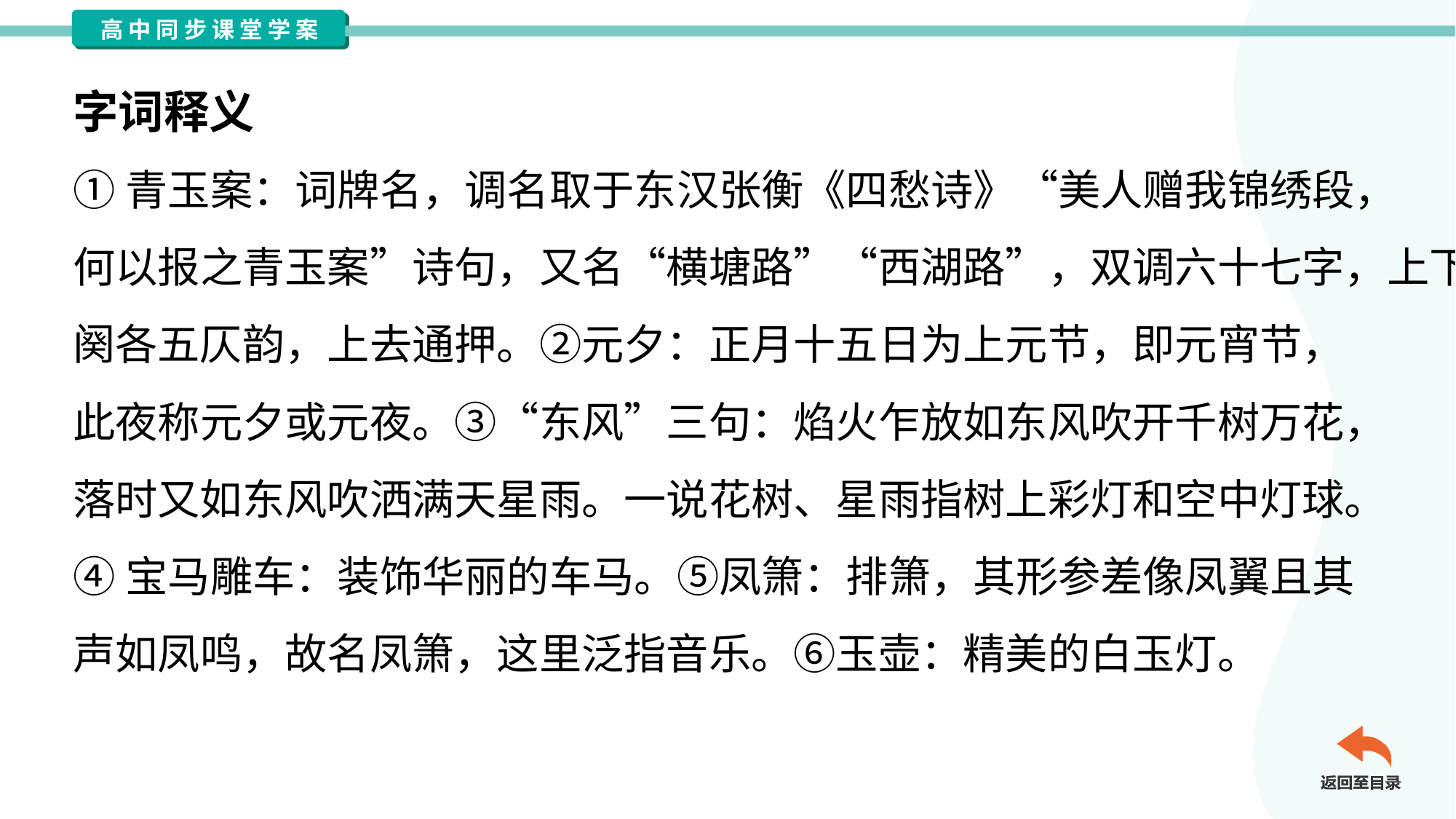

字词释义
①青玉案：词牌名，调名取于东汉张衡《四愁诗》“美人赠我锦绣段，
何以报之青玉案”诗句，又名“横塘路”“西湖路”，双调六十七字，上下
阕各五仄韵，上去通押。②元夕：正月十五日为上元节，即元宵节，
此夜称元夕或元夜。③“东风”三句：焰火乍放如东风吹开千树万花，
落时又如东风吹洒满天星雨。一说花树、星雨指树上彩灯和空中灯球。
④宝马雕车：装饰华丽的车马。⑤凤箫：排箫，其形参差像凤翼且其
声如凤鸣，故名凤箫，这里泛指音乐。⑥玉壶：精美的白玉灯。